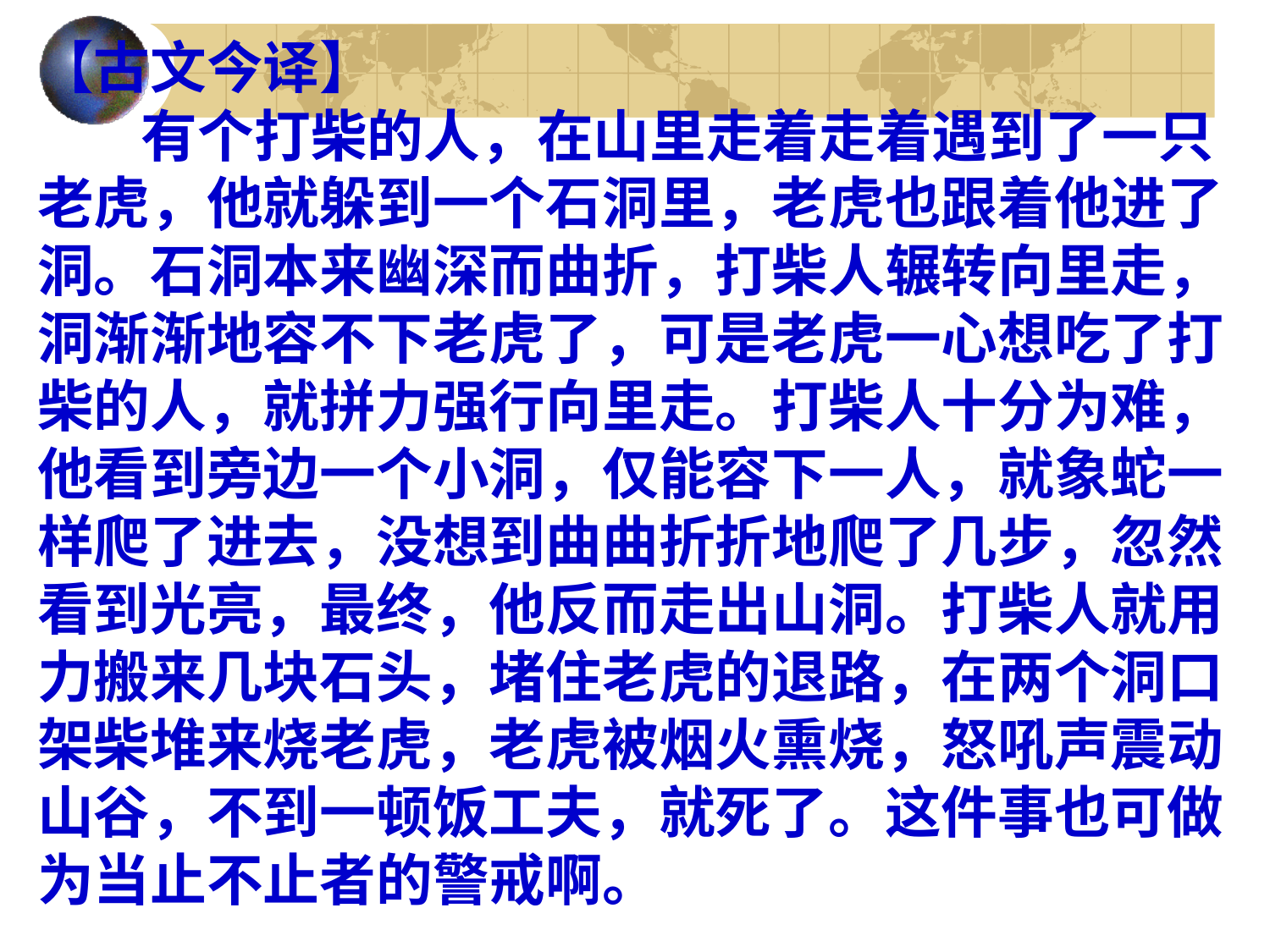

【古文今译】
       有个打柴的人，在山里走着走着遇到了一只老虎，他就躲到一个石洞里，老虎也跟着他进了洞。石洞本来幽深而曲折，打柴人辗转向里走，洞渐渐地容不下老虎了，可是老虎一心想吃了打柴的人，就拼力强行向里走。打柴人十分为难，他看到旁边一个小洞，仅能容下一人，就象蛇一样爬了进去，没想到曲曲折折地爬了几步，忽然看到光亮，最终，他反而走出山洞。打柴人就用力搬来几块石头，堵住老虎的退路，在两个洞口架柴堆来烧老虎，老虎被烟火熏烧，怒吼声震动山谷，不到一顿饭工夫，就死了。这件事也可做为当止不止者的警戒啊。